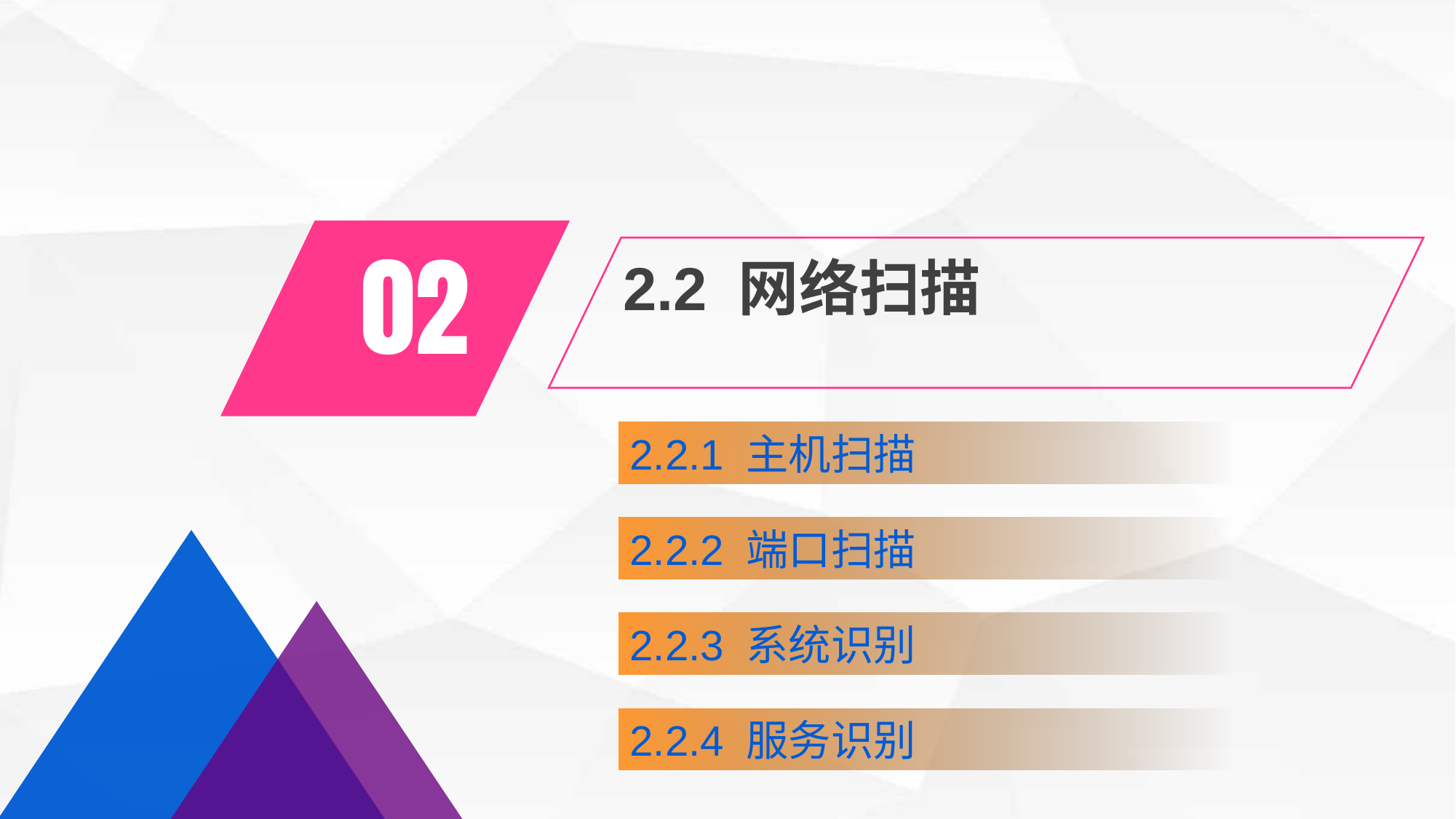

02

2.2 网络扫描
2.2.1 主机扫描
2.2.2 端口扫描

2.2.3 系统识别
2.2.4 服务识别